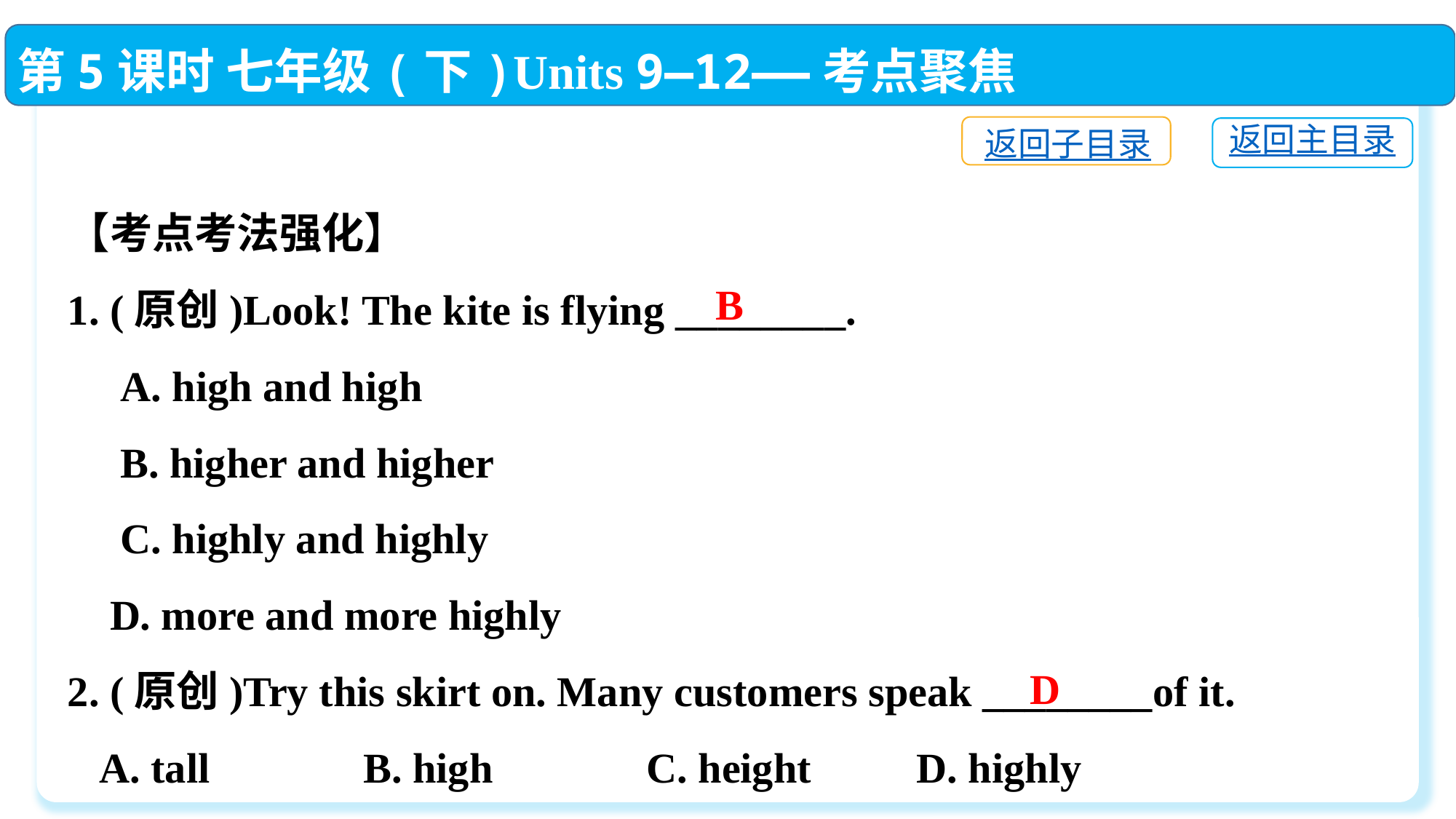

第5课时 七年级(下)Units 9—12——考点聚焦

返回子目录
返回主目录
【考点考法强化】
1. (原创)Look! The kite is flying ________.
     A. high and high
     B. higher and higher
     C. highly and highly
    D. more and more highly
2. (原创)Try this skirt on. Many customers speak ________of it.
   A. tall　　     B. high　　     C. height　　D. highly

B
D